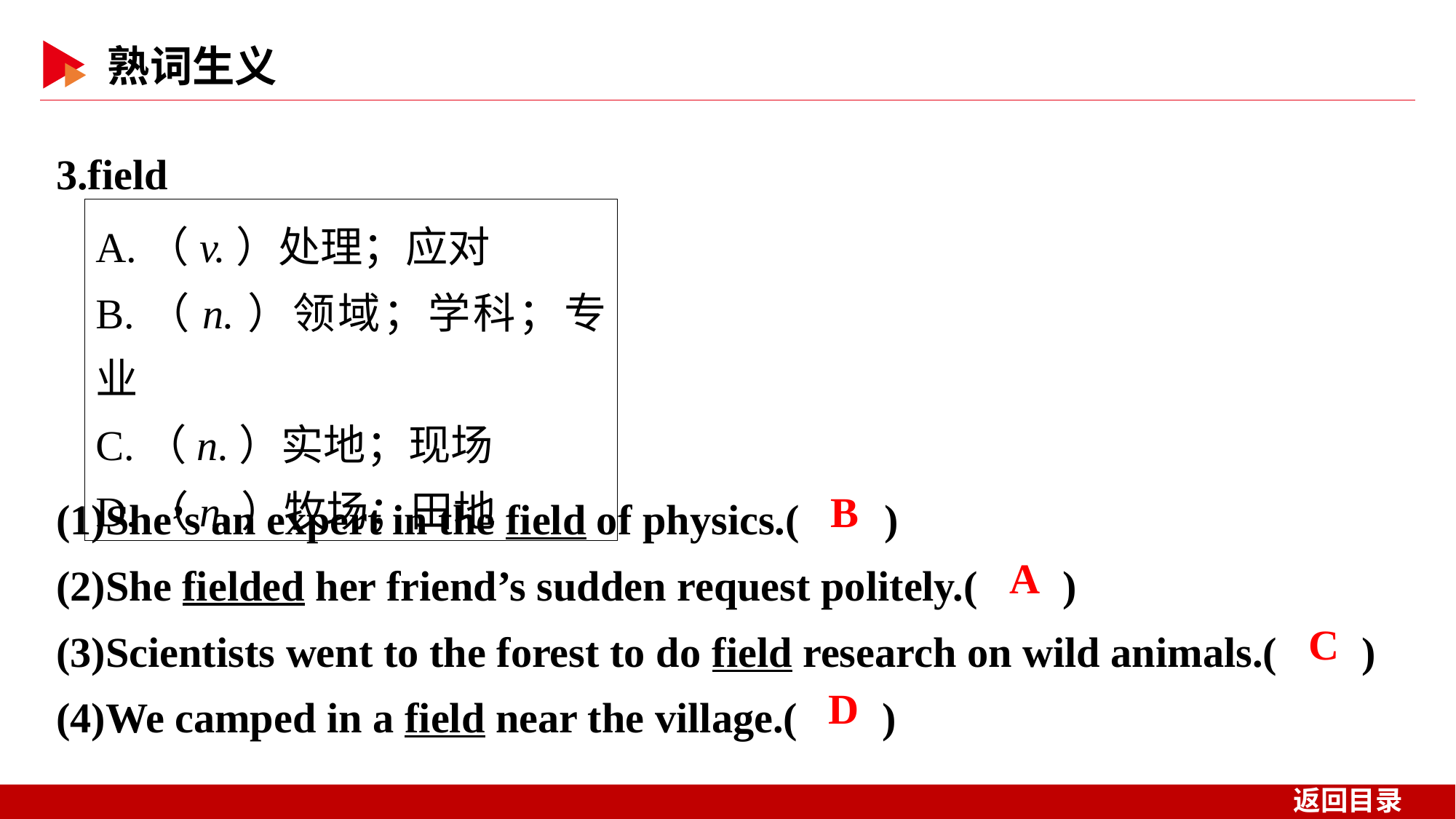

3.field
A.（v.）处理；应对
B.（n.）领域；学科；专业
C.（n.）实地；现场
D.（n.）牧场；田地
(1)She’s an expert in the field of physics.(        )
(2)She fielded her friend’s sudden request politely.(        )
(3)Scientists went to the forest to do field research on wild animals.(        )
(4)We camped in a field near the village.(        )
   B
   A
   C
   D